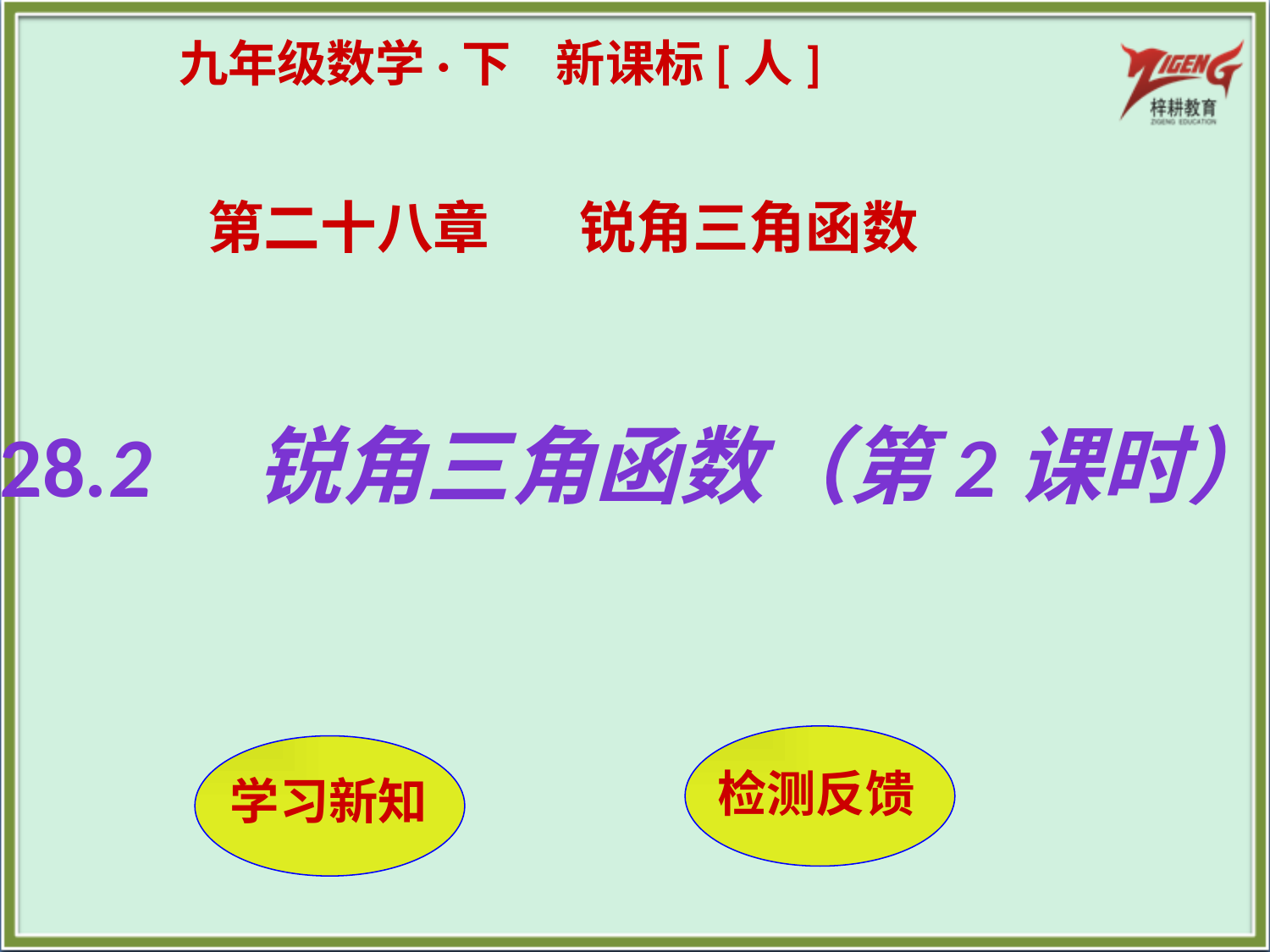

九年级数学·下    新课标[人]
第二十八章       锐角三角函数
28.2　锐角三角函数（第2课时）

检测反馈

 学习新知